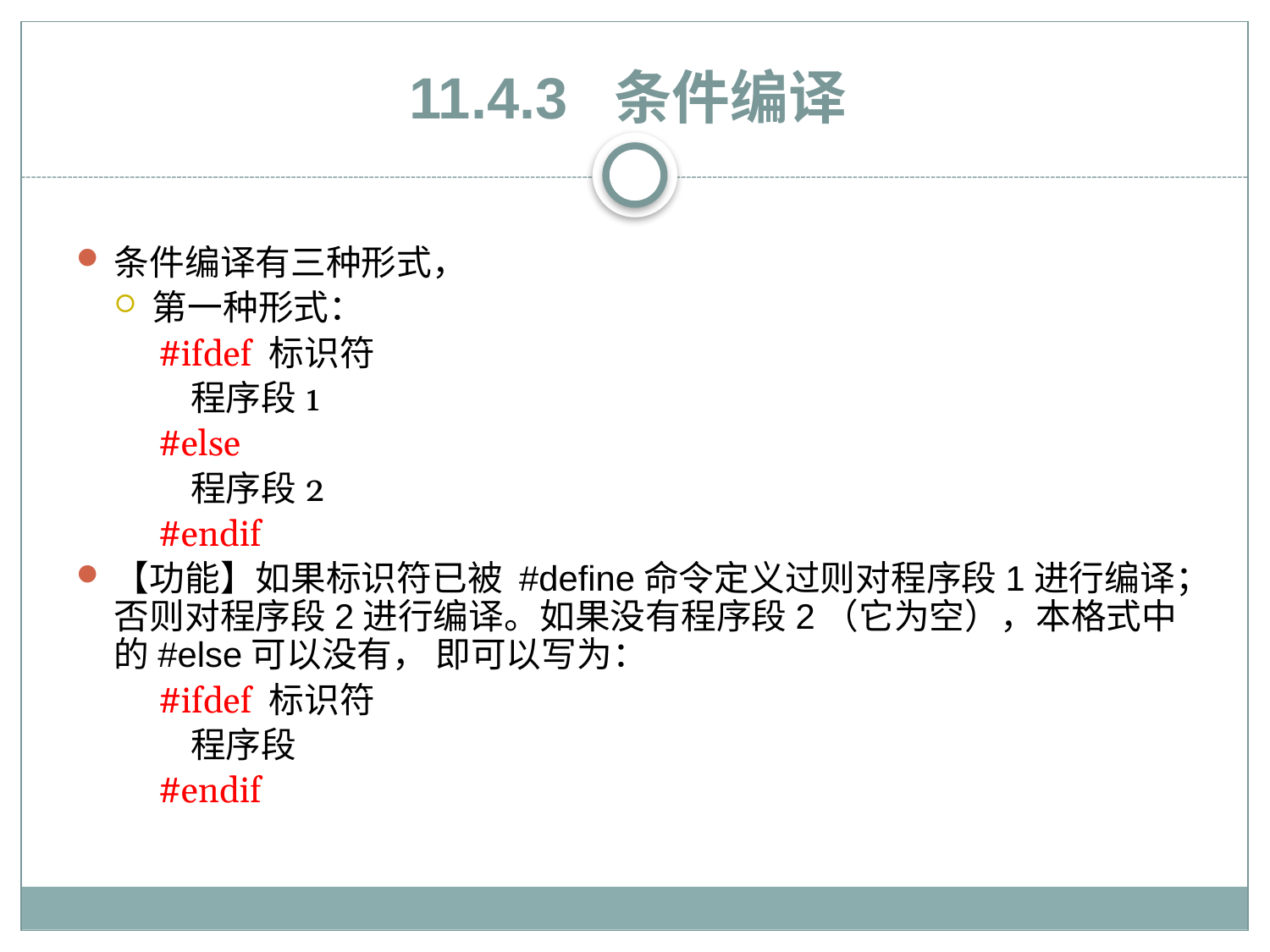

# 11.4.3  条件编译
条件编译有三种形式，
第一种形式：
#ifdef 标识符
   程序段1
#else
   程序段2
#endif
【功能】如果标识符已被 #define命令定义过则对程序段1进行编译；否则对程序段2进行编译。如果没有程序段2（它为空），本格式中的#else可以没有， 即可以写为：
#ifdef 标识符
   程序段
#endif